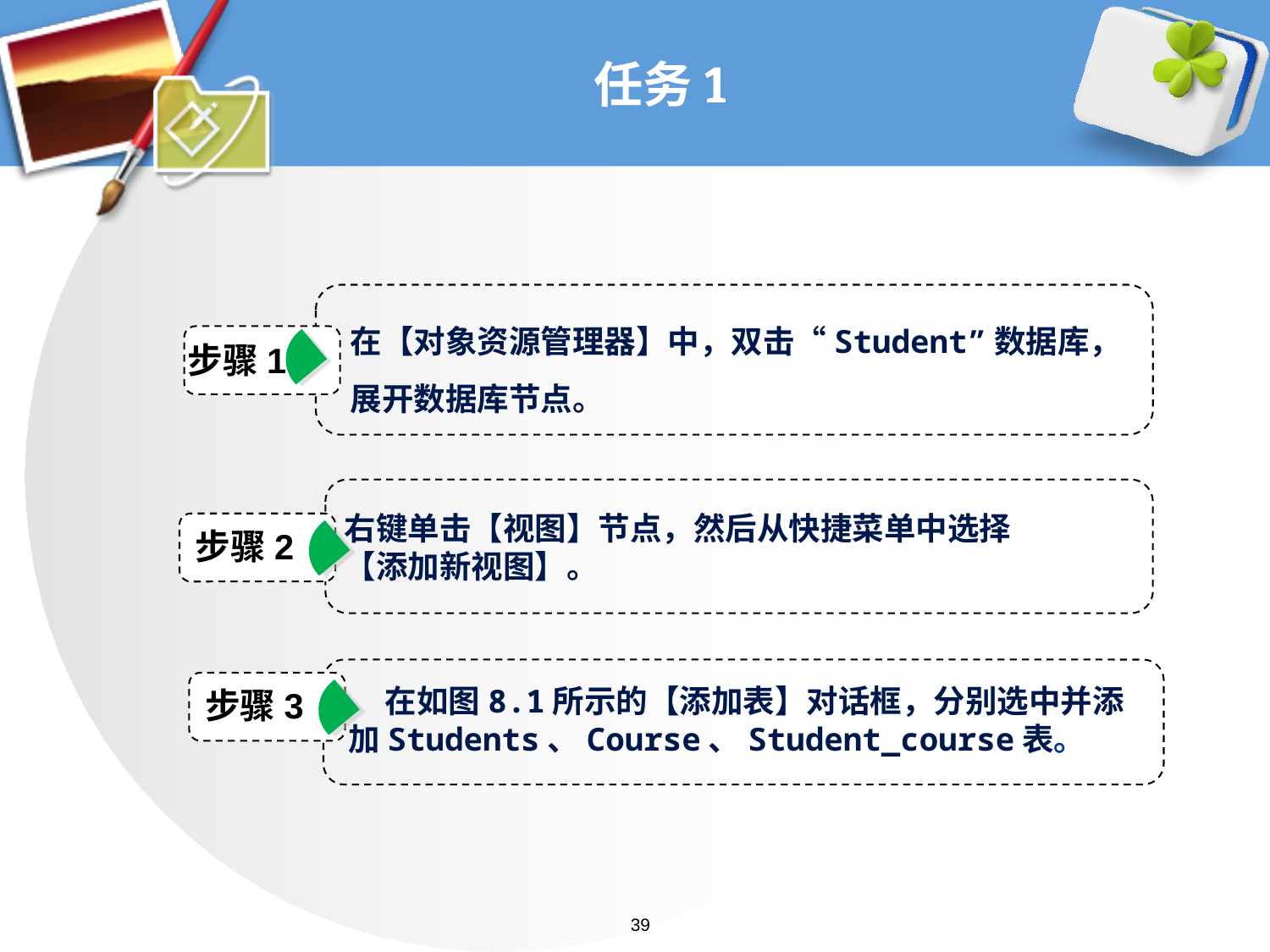

# 任务1

在【对象资源管理器】中，双击“Student”数据库，展开数据库节点。

步骤1

右键单击【视图】节点，然后从快捷菜单中选择
【添加新视图】。

步骤2

在如图8.1所示的【添加表】对话框，分别选中并添加Students、Course、Student_course表。
步骤3

39